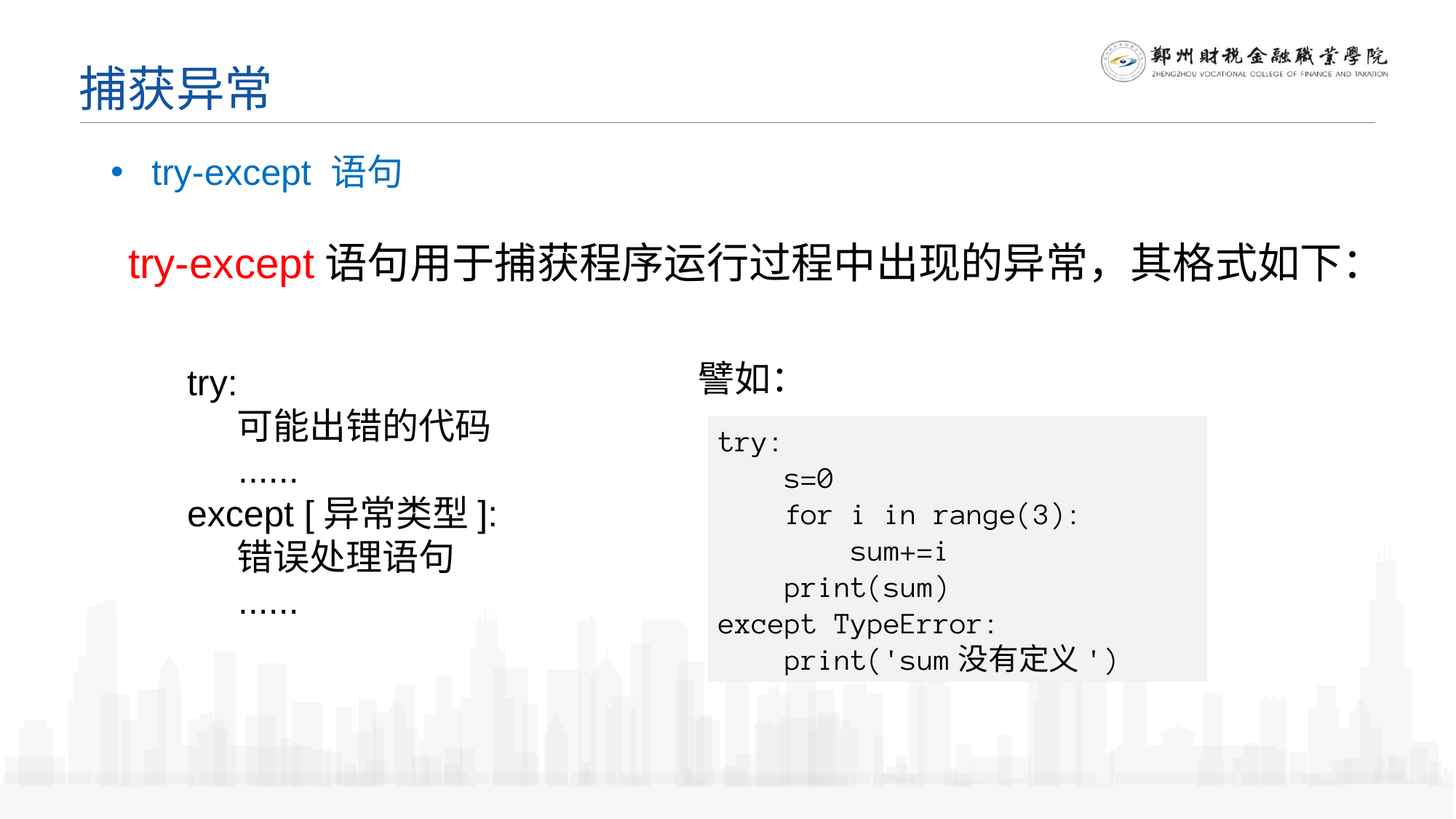

捕获异常
try-except 语句
try-except语句用于捕获程序运行过程中出现的异常，其格式如下：
譬如：
try:
     可能出错的代码
     ......
except [异常类型]:
     错误处理语句
     ......
try:
    s=0
    for i in range(3):
        sum+=i
    print(sum)
except TypeError:
    print('sum没有定义')